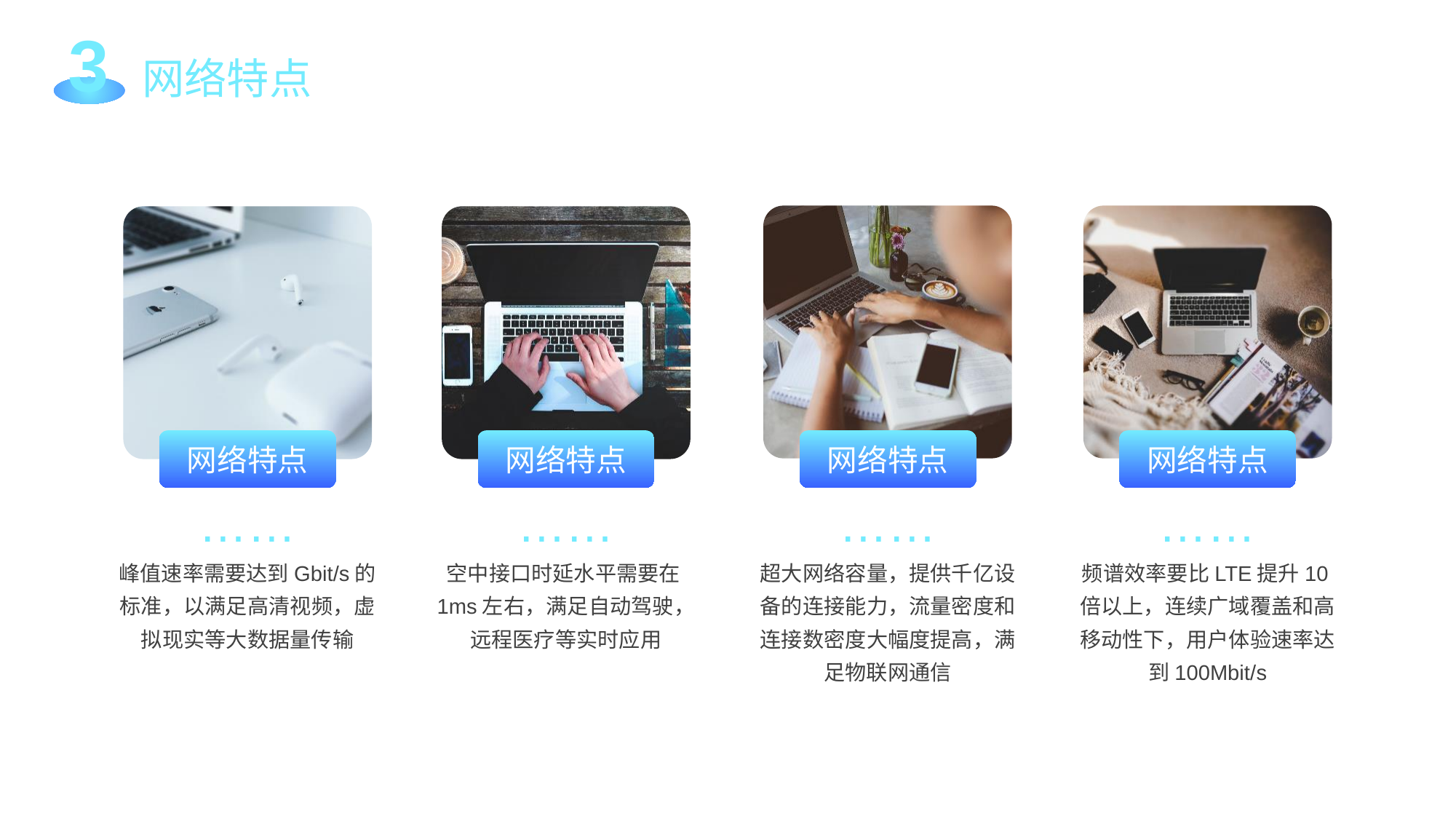

3

网络特点

网络特点
网络特点
网络特点
网络特点
……
……
……
……
峰值速率需要达到Gbit/s的标准，以满足高清视频，虚拟现实等大数据量传输
空中接口时延水平需要在1ms左右，满足自动驾驶，远程医疗等实时应用
超大网络容量，提供千亿设备的连接能力，流量密度和连接数密度大幅度提高，满足物联网通信
频谱效率要比LTE提升10倍以上，连续广域覆盖和高移动性下，用户体验速率达到100Mbit/s